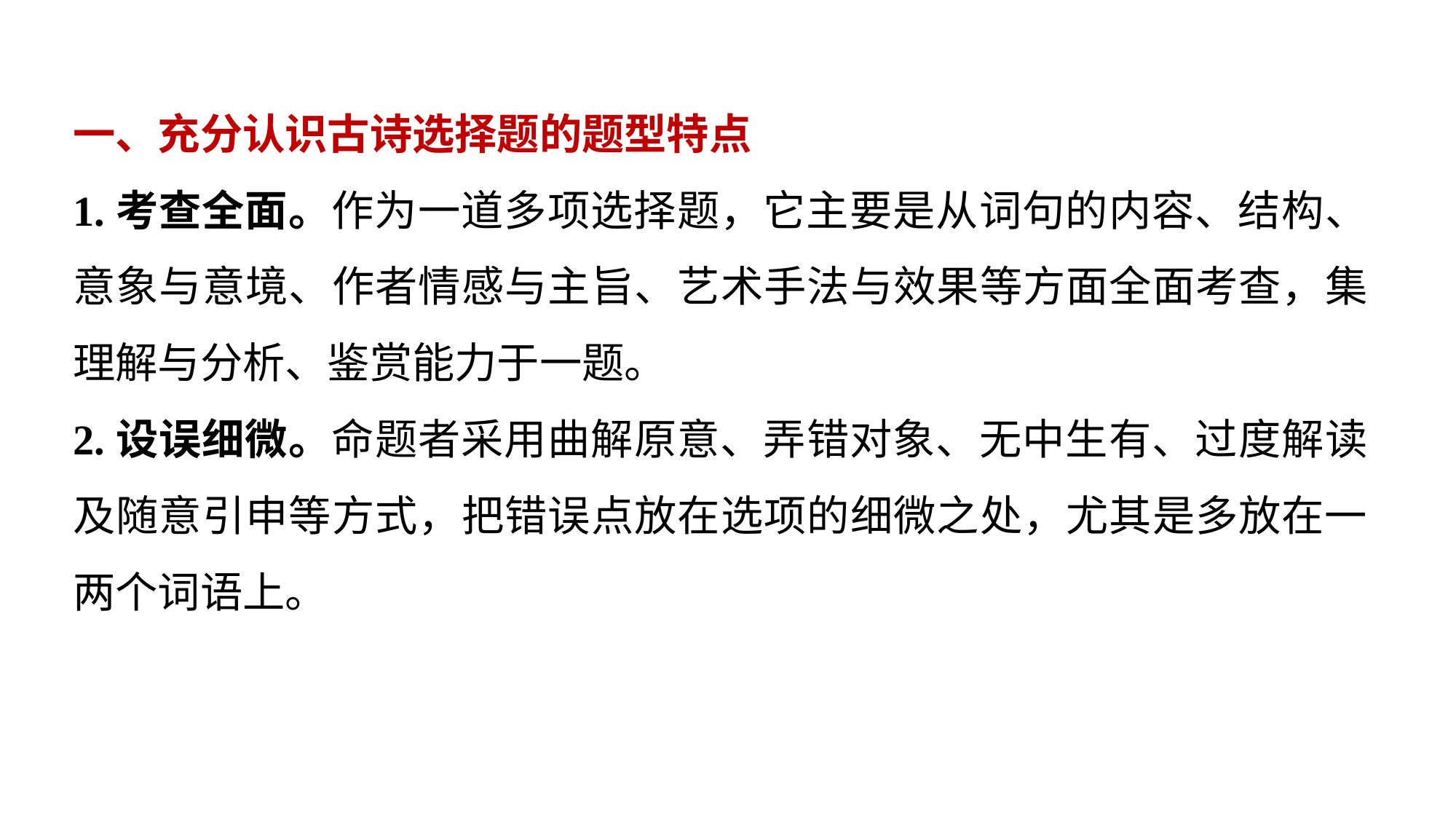

一、充分认识古诗选择题的题型特点
1.考查全面。作为一道多项选择题，它主要是从词句的内容、结构、意象与意境、作者情感与主旨、艺术手法与效果等方面全面考查，集理解与分析、鉴赏能力于一题。
2.设误细微。命题者采用曲解原意、弄错对象、无中生有、过度解读及随意引申等方式，把错误点放在选项的细微之处，尤其是多放在一两个词语上。